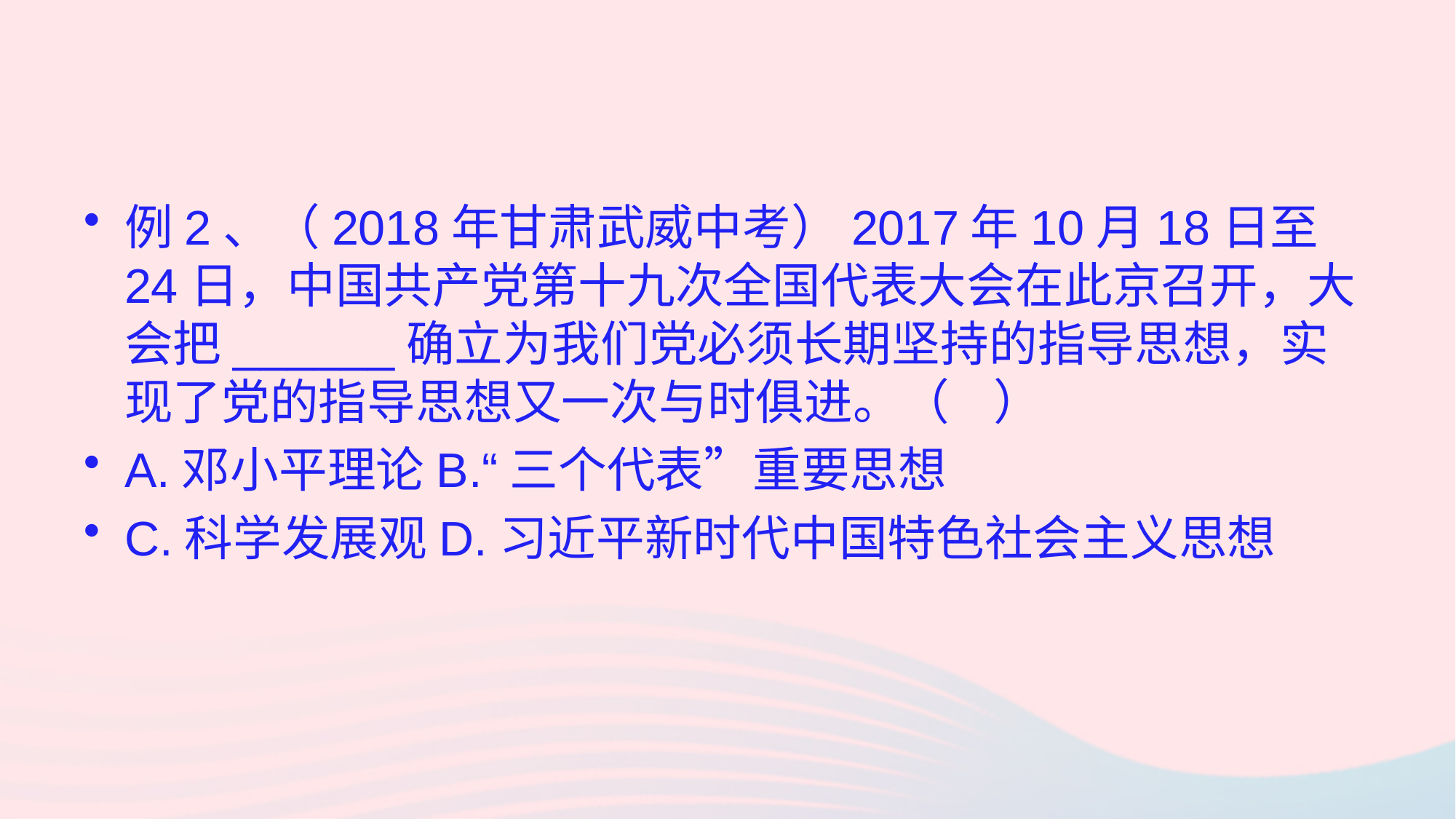

例2、（2018年甘肃武威中考）2017年10月18日至24日，中国共产党第十九次全国代表大会在此京召开，大会把______确立为我们党必须长期坚持的指导思想，实现了党的指导思想又一次与时俱进。（    ）
A.邓小平理论B.“三个代表”重要思想
C.科学发展观D.习近平新时代中国特色社会主义思想